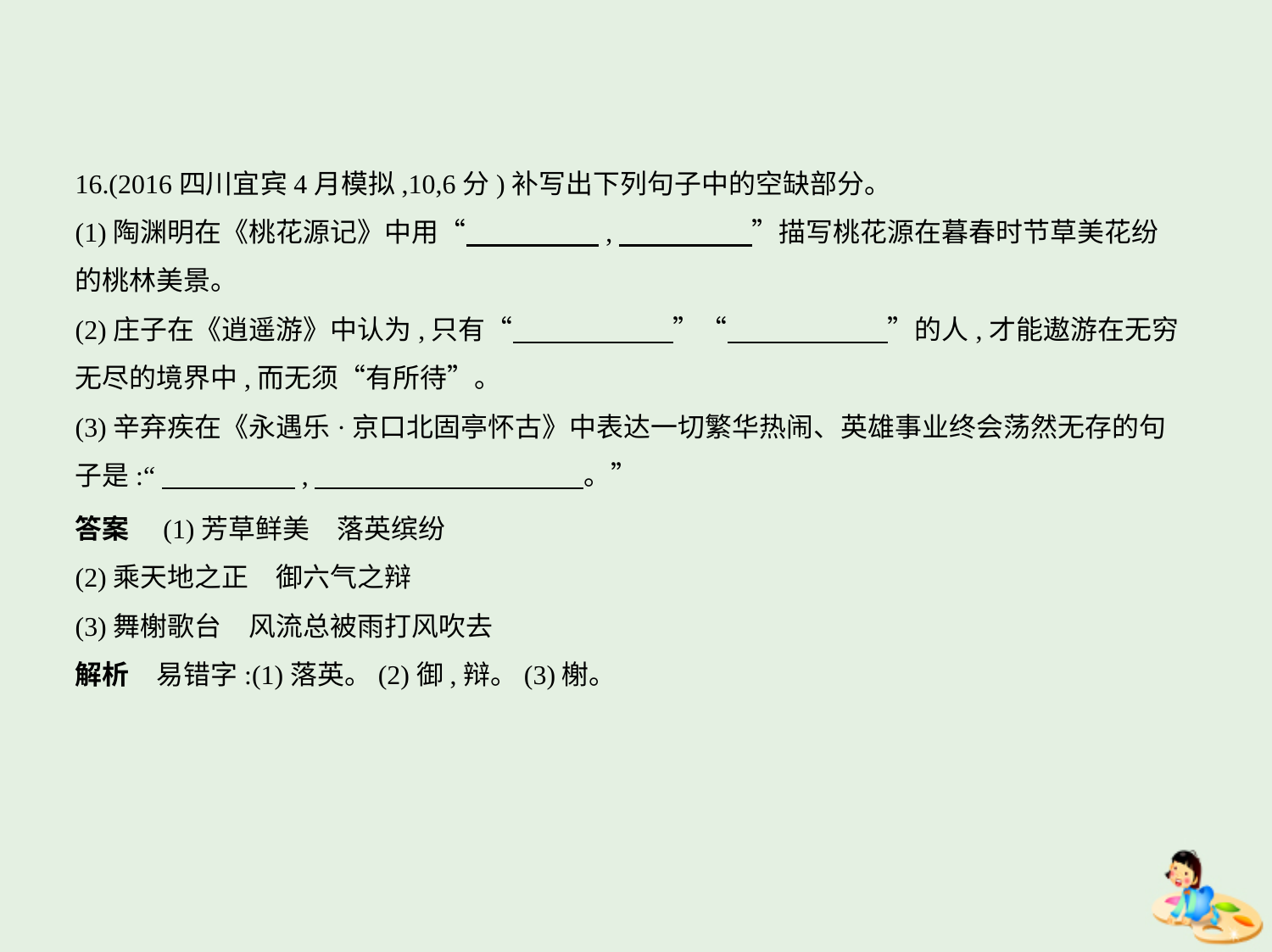

16.(2016四川宜宾4月模拟,10,6分)补写出下列句子中的空缺部分。
(1)陶渊明在《桃花源记》中用“　　　　    ,　　　　    ”描写桃花源在暮春时节草美花纷
的桃林美景。
(2)庄子在《逍遥游》中认为,只有“　　　　　    ”“　　　　　    ”的人,才能遨游在无穷
无尽的境界中,而无须“有所待”。
(3)辛弃疾在《永遇乐·京口北固亭怀古》中表达一切繁华热闹、英雄事业终会荡然无存的句
子是:“　　　　    ,　　　　　　　　　    。”
答案　(1)芳草鲜美　落英缤纷
(2)乘天地之正　御六气之辩
(3)舞榭歌台　风流总被雨打风吹去
解析　易错字:(1)落英。(2)御,辩。(3)榭。